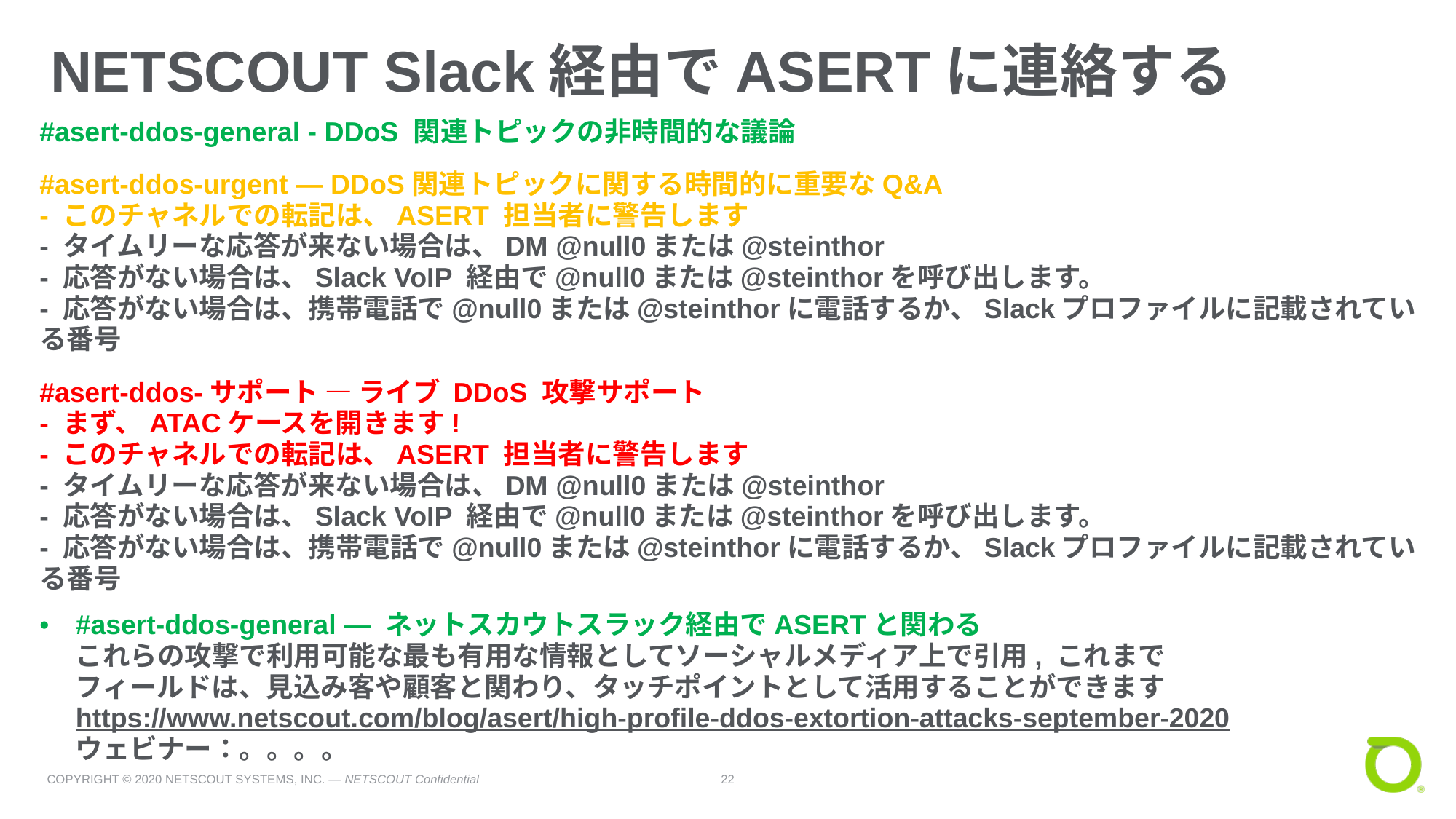

# NETSCOUT Slack経由でASERTに連絡する

#asert-ddos-general - DDoS 関連トピックの非時間的な議論
#asert-ddos-urgent — DDoS関連トピックに関する時間的に重要なQ&A
- このチャネルでの転記は、ASERT 担当者に警告します
- タイムリーな応答が来ない場合は、DM @null0または@steinthor
- 応答がない場合は、Slack VoIP 経由で@null0または@steinthorを呼び出します。
- 応答がない場合は、携帯電話で@null0または@steinthorに電話するか、Slackプロファイルに記載されている番号
#asert-ddos-サポート — ライブ DDoS 攻撃サポート
- まず、ATACケースを開きます!
- このチャネルでの転記は、ASERT 担当者に警告します
- タイムリーな応答が来ない場合は、DM @null0または@steinthor
- 応答がない場合は、Slack VoIP 経由で@null0または@steinthorを呼び出します。
- 応答がない場合は、携帯電話で@null0または@steinthorに電話するか、Slackプロファイルに記載されている番号
#asert-ddos-general — ネットスカウトスラック経由でASERTと関わる
これらの攻撃で利用可能な最も有用な情報としてソーシャルメディア上で引用, これまで
フィールドは、見込み客や顧客と関わり、タッチポイントとして活用することができます
https://www.netscout.com/blog/asert/high-profile-ddos-extortion-attacks-september-2020
ウェビナー：。。。。